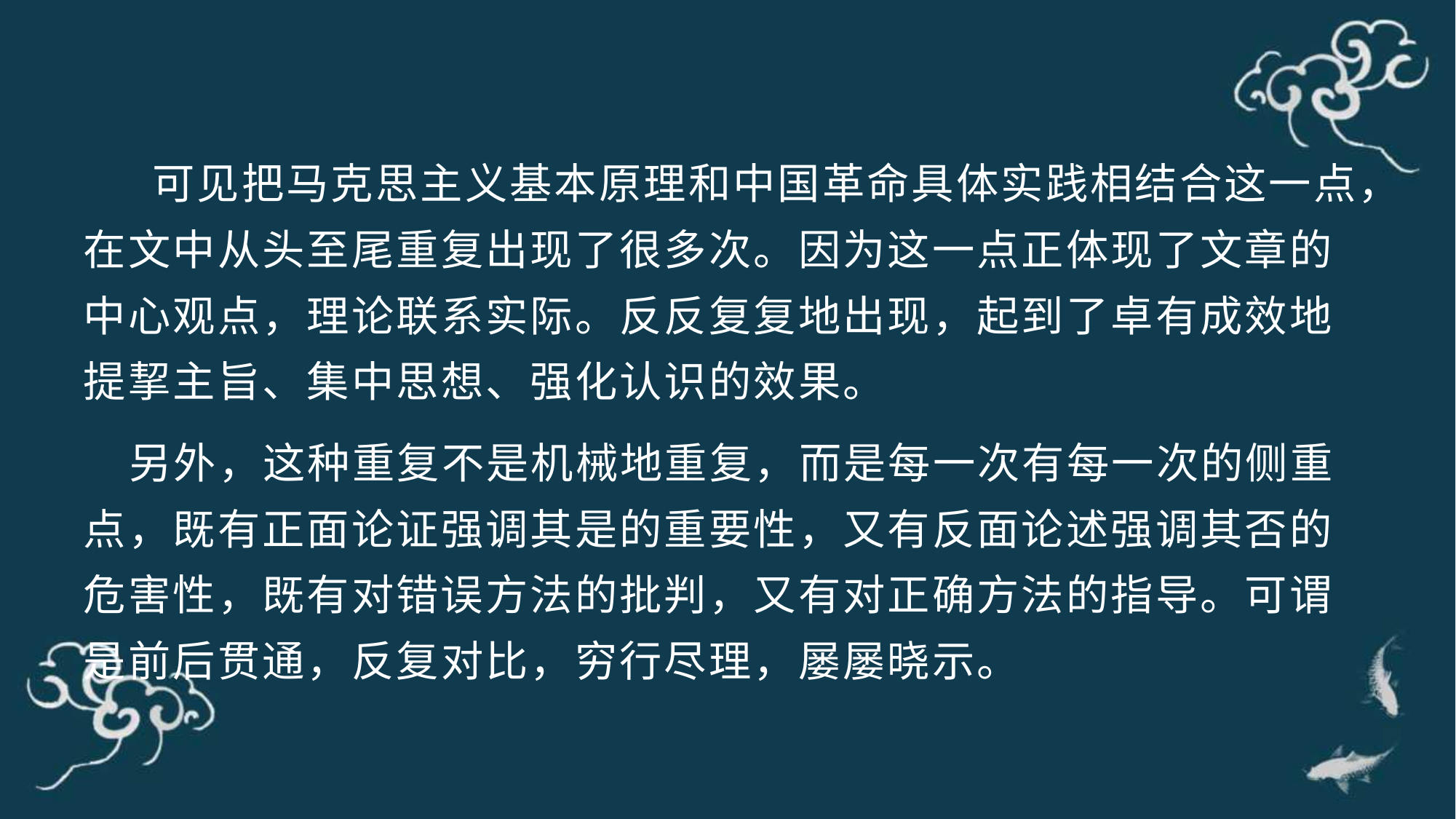

可见把马克思主义基本原理和中国革命具体实践相结合这一点，在文中从头至尾重复出现了很多次。因为这一点正体现了文章的中心观点，理论联系实际。反反复复地出现，起到了卓有成效地提挈主旨、集中思想、强化认识的效果。
   另外，这种重复不是机械地重复，而是每一次有每一次的侧重点，既有正面论证强调其是的重要性，又有反面论述强调其否的危害性，既有对错误方法的批判，又有对正确方法的指导。可谓是前后贯通，反复对比，穷行尽理，屡屡晓示。